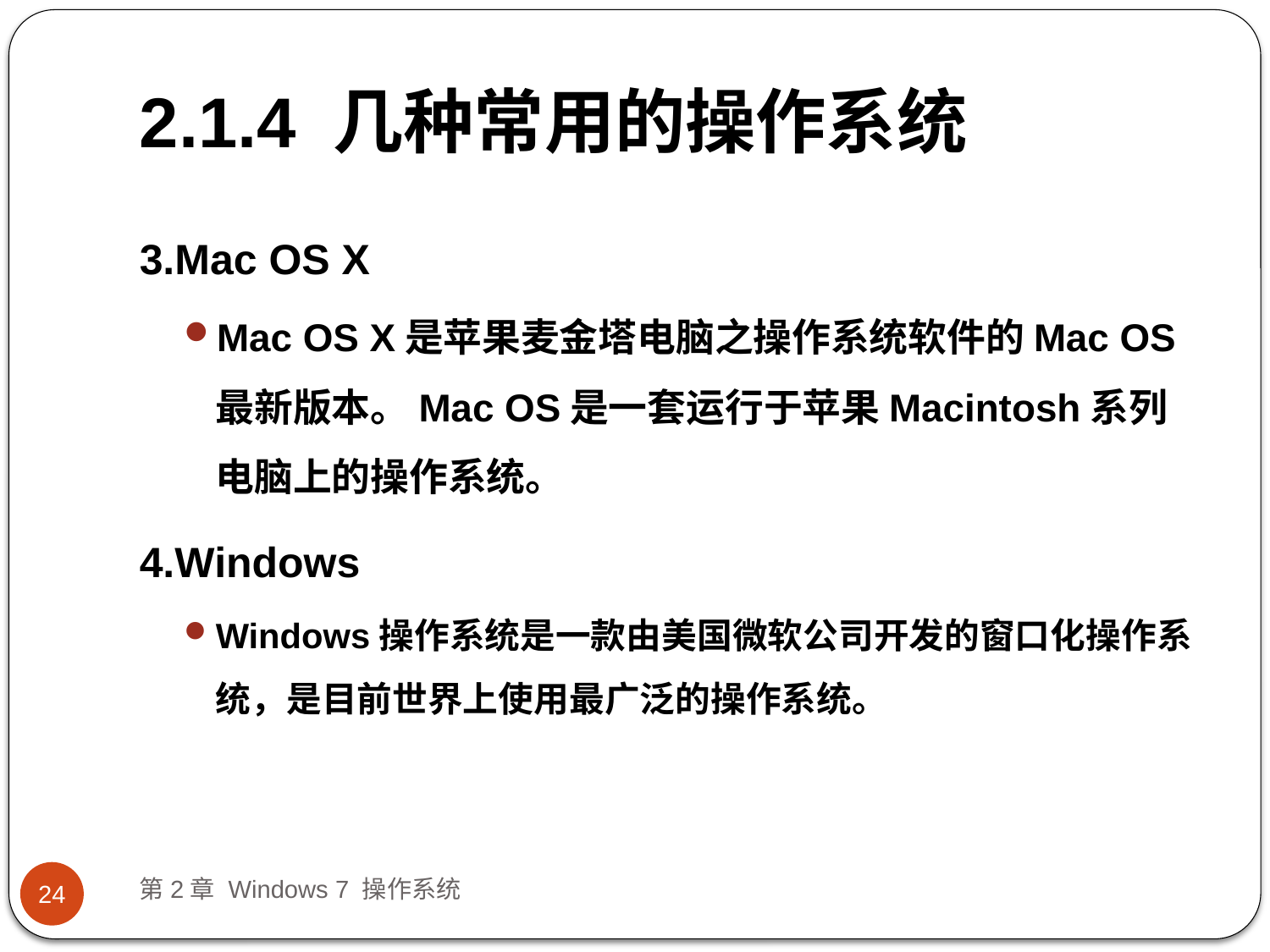

# 2.1.4 几种常用的操作系统
3.Mac OS X
Mac OS X是苹果麦金塔电脑之操作系统软件的Mac OS最新版本。Mac OS是一套运行于苹果Macintosh系列电脑上的操作系统。
4.Windows
Windows操作系统是一款由美国微软公司开发的窗口化操作系统，是目前世界上使用最广泛的操作系统。
第2章 Windows 7 操作系统
24